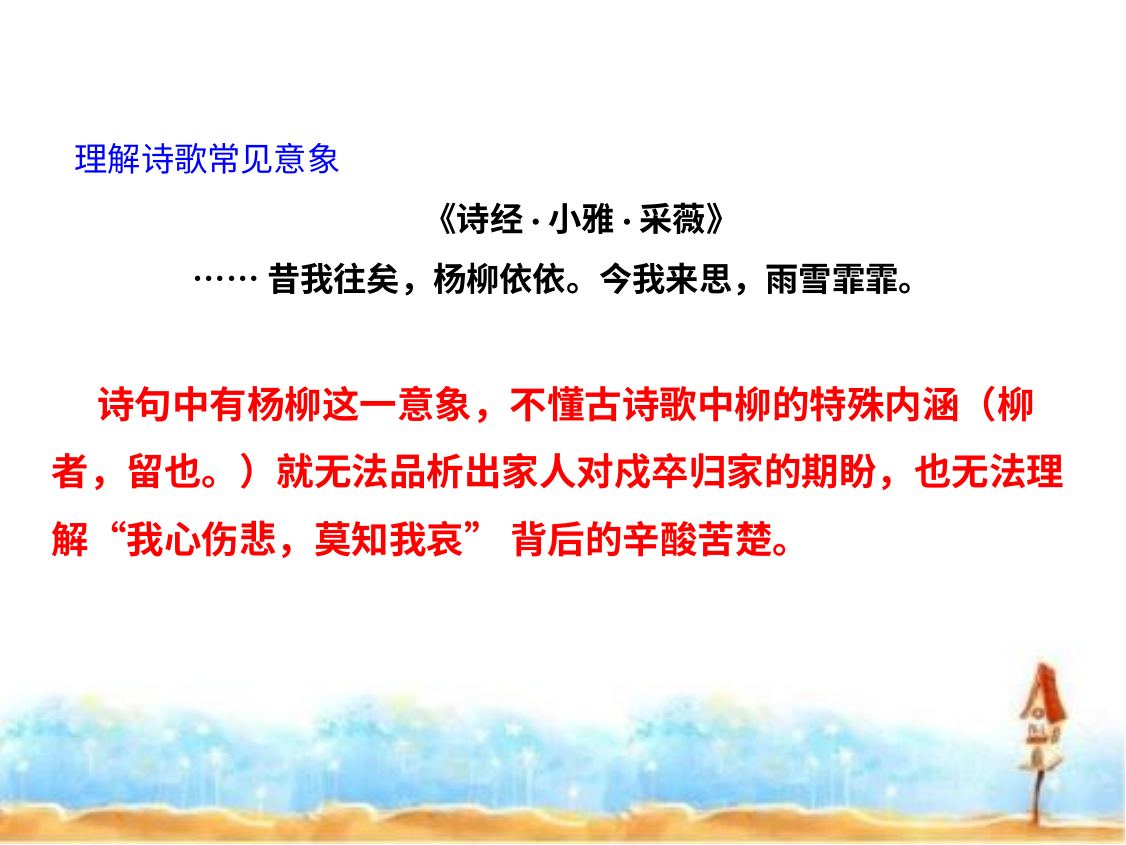

理解诗歌常见意象
    《诗经·小雅·采薇》
……昔我往矣，杨柳依依。今我来思，雨雪霏霏。

     诗句中有杨柳这一意象，不懂古诗歌中柳的特殊内涵（柳者，留也。）就无法品析出家人对戍卒归家的期盼，也无法理解“我心伤悲，莫知我哀” 背后的辛酸苦楚。